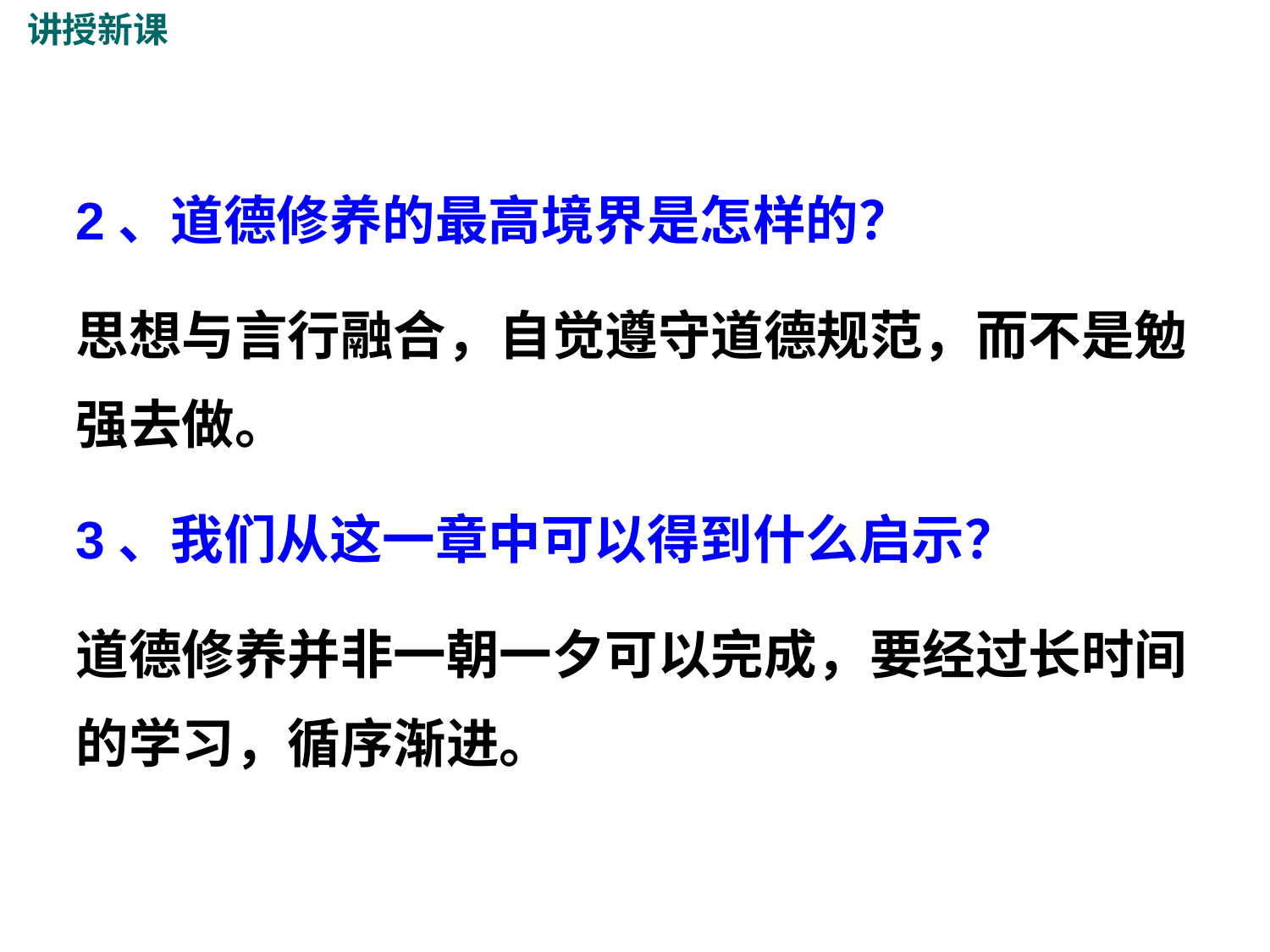

讲授新课
2、道德修养的最高境界是怎样的？
思想与言行融合，自觉遵守道德规范，而不是勉强去做。
3、我们从这一章中可以得到什么启示？
道德修养并非一朝一夕可以完成，要经过长时间的学习，循序渐进。